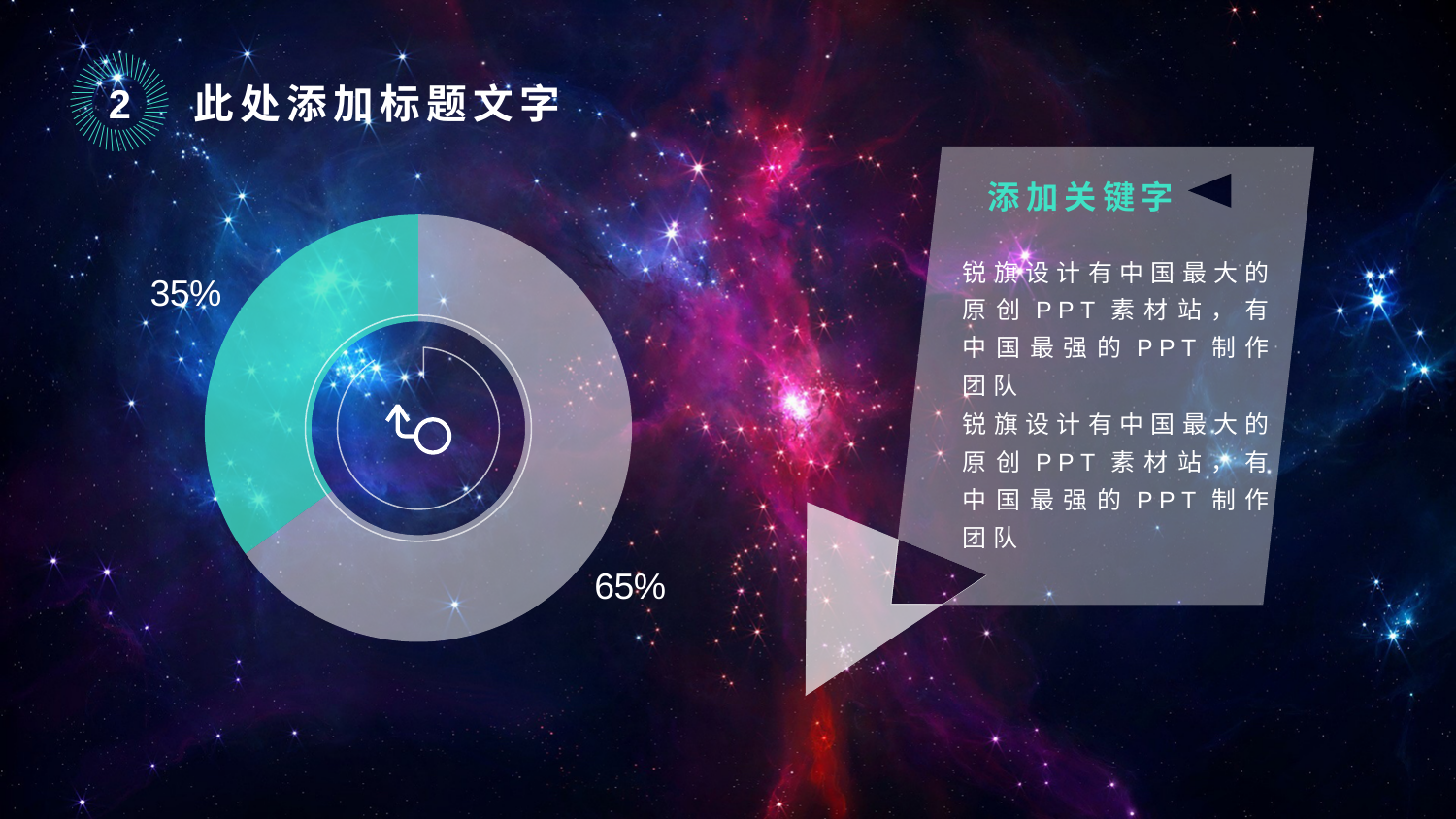

｜
｜
｜
｜
｜
｜
｜
｜
｜
｜
｜
｜
｜
｜
｜
｜
｜
｜
｜
｜
｜
｜
｜
｜
｜
｜
｜
｜
｜
｜
｜
｜
｜
｜
｜
｜
｜
｜
｜
｜
｜
｜
｜
｜
｜
｜
2
此处添加标题文字

添加关键字

### Chart

| Category | 销售额 |
|---|---|
| 第一季度 | 0.65 |
| 第二季度 | 0.35 |
锐旗设计有中国最大的原创PPT素材站，有中国最强的PPT制作团队

锐旗设计有中国最大的原创PPT素材站，有中国最强的PPT制作团队